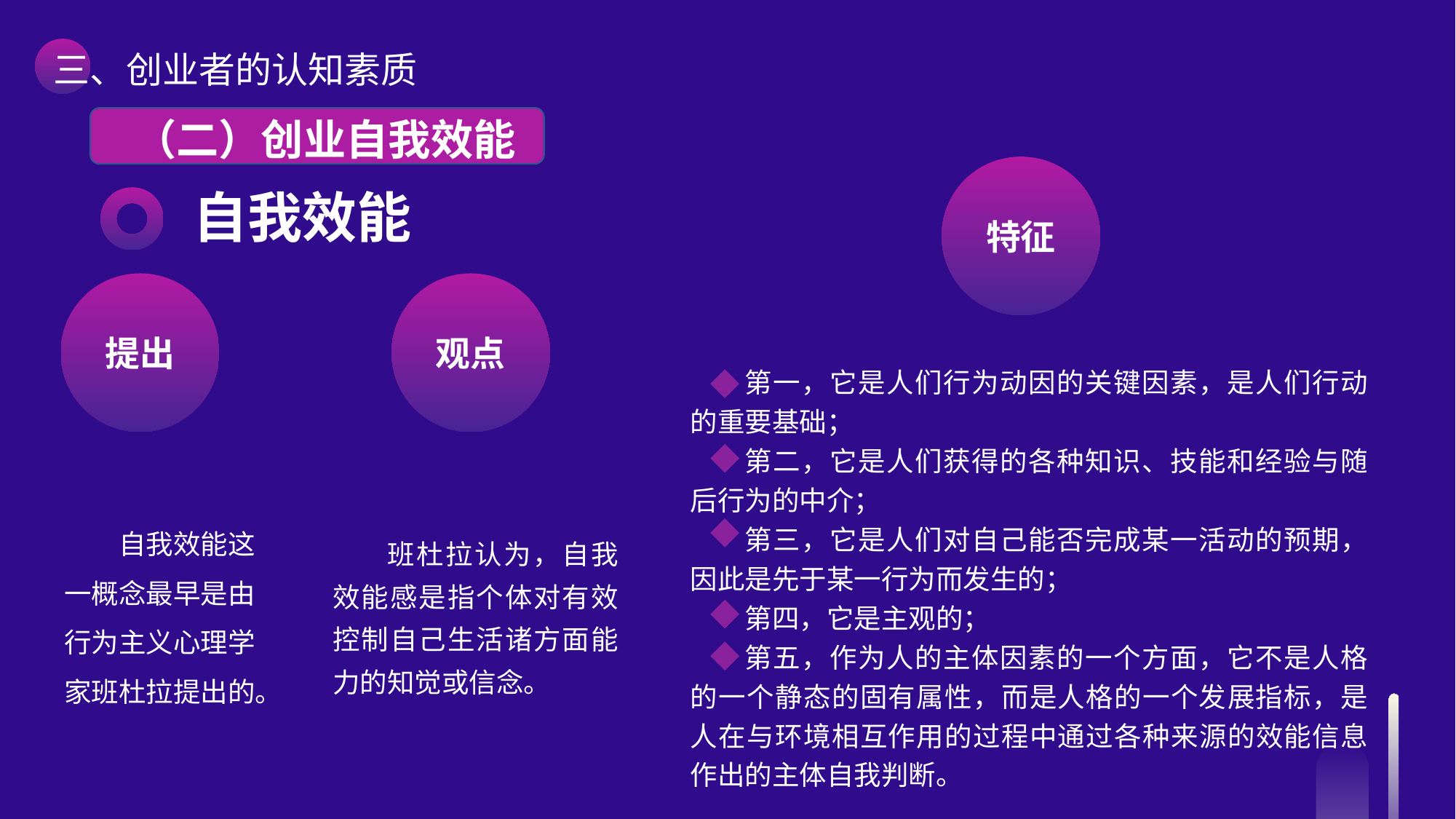

三、创业者的认知素质

（二）创业自我效能
特征
自我效能

提出
观点
第一，它是人们行为动因的关键因素，是人们行动的重要基础；
第二，它是人们获得的各种知识、技能和经验与随后行为的中介；
第三，它是人们对自己能否完成某一活动的预期，因此是先于某一行为而发生的；
第四，它是主观的；
第五，作为人的主体因素的一个方面，它不是人格的一个静态的固有属性，而是人格的一个发展指标，是人在与环境相互作用的过程中通过各种来源的效能信息作出的主体自我判断。

自我效能这一概念最早是由行为主义心理学家班杜拉提出的。

班杜拉认为，自我效能感是指个体对有效控制自己生活诸方面能力的知觉或信念。